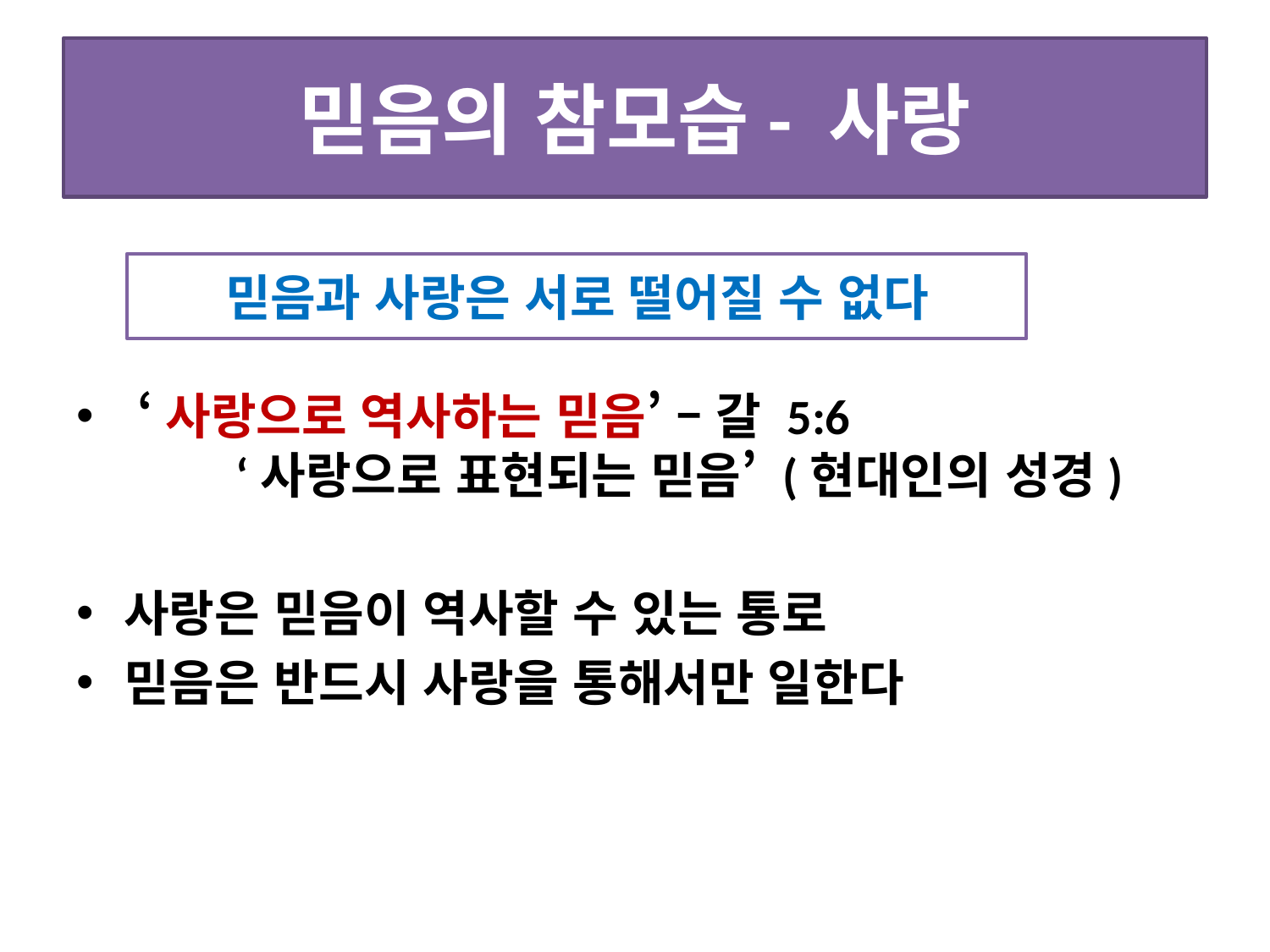

# 믿음의 참모습- 사랑

 ‘사랑으로 역사하는 믿음’ – 갈 5:6                                         ‘사랑으로 표현되는 믿음’ (현대인의 성경)

사랑은 믿음이 역사할 수 있는 통로
믿음은 반드시 사랑을 통해서만 일한다

믿음과 사랑은 서로 떨어질 수 없다